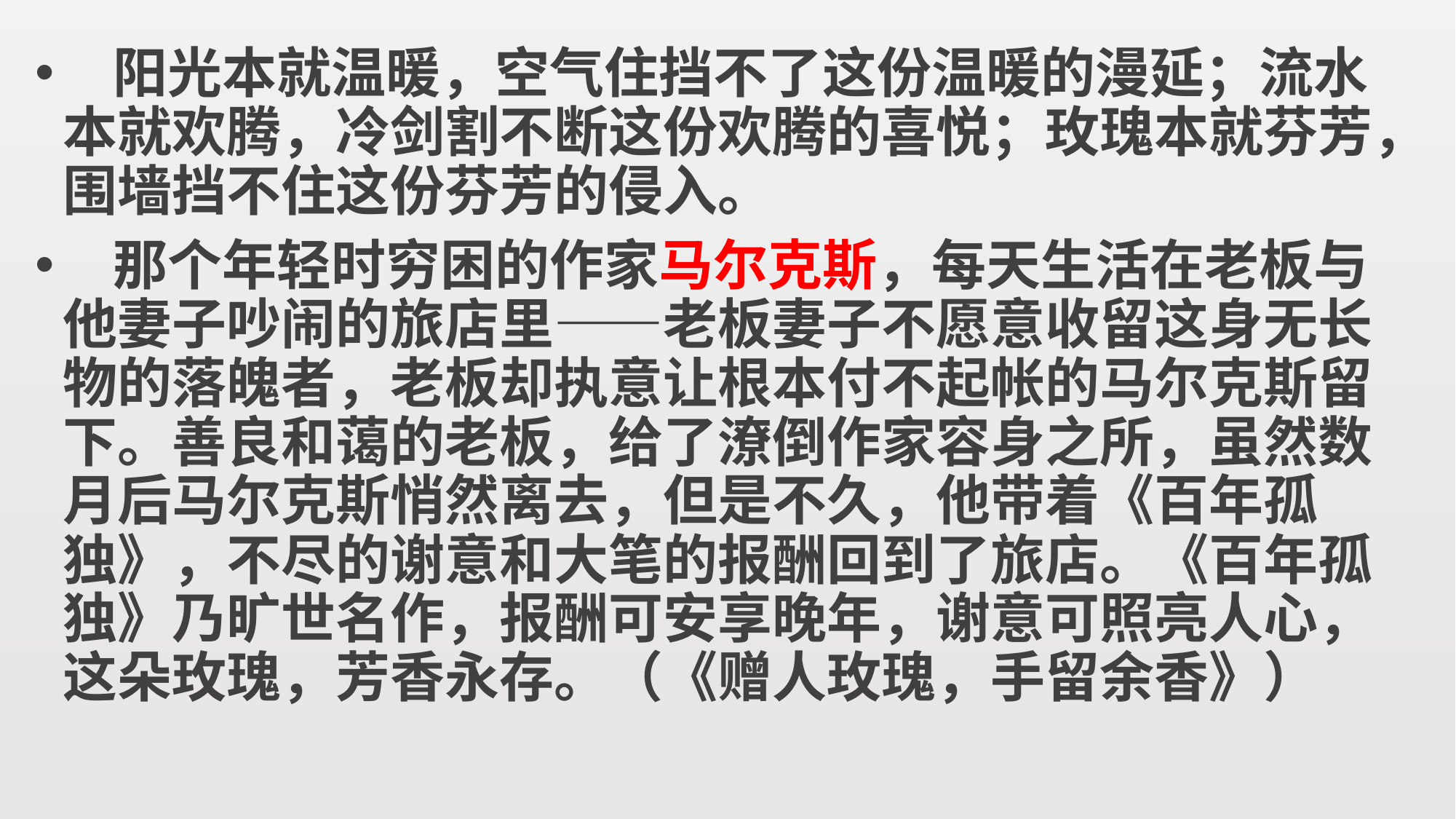

阳光本就温暖，空气住挡不了这份温暖的漫延；流水本就欢腾，冷剑割不断这份欢腾的喜悦；玫瑰本就芬芳，围墙挡不住这份芬芳的侵入。
   那个年轻时穷困的作家马尔克斯，每天生活在老板与他妻子吵闹的旅店里——老板妻子不愿意收留这身无长物的落魄者，老板却执意让根本付不起帐的马尔克斯留下。善良和蔼的老板，给了潦倒作家容身之所，虽然数月后马尔克斯悄然离去，但是不久，他带着《百年孤独》，不尽的谢意和大笔的报酬回到了旅店。《百年孤独》乃旷世名作，报酬可安享晚年，谢意可照亮人心，这朵玫瑰，芳香永存。（《赠人玫瑰，手留余香》）